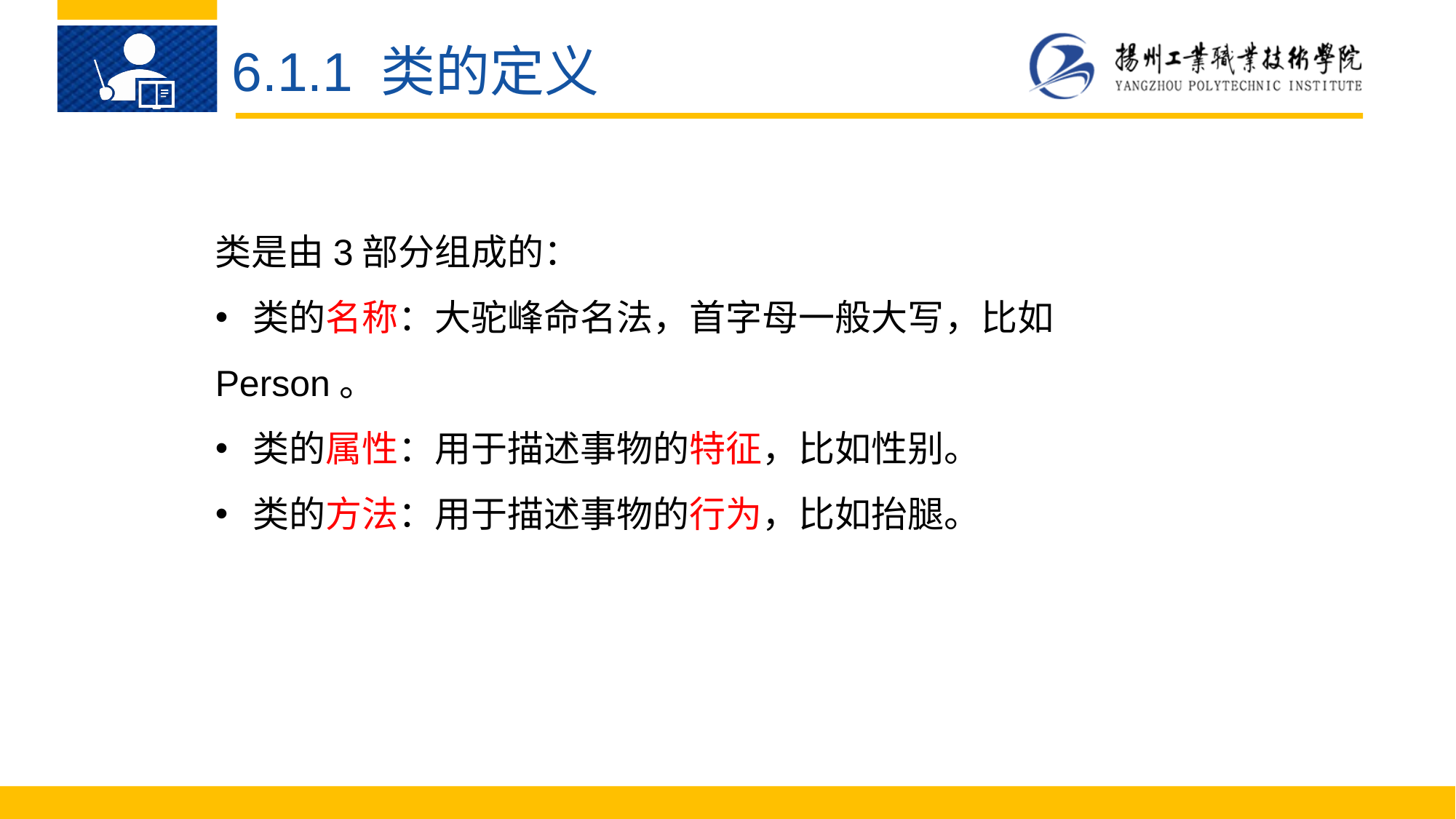

6.1.1 类的定义
类是由3部分组成的：
  类的名称：大驼峰命名法，首字母一般大写，比如Person。
  类的属性：用于描述事物的特征，比如性别。
  类的方法：用于描述事物的行为，比如抬腿。